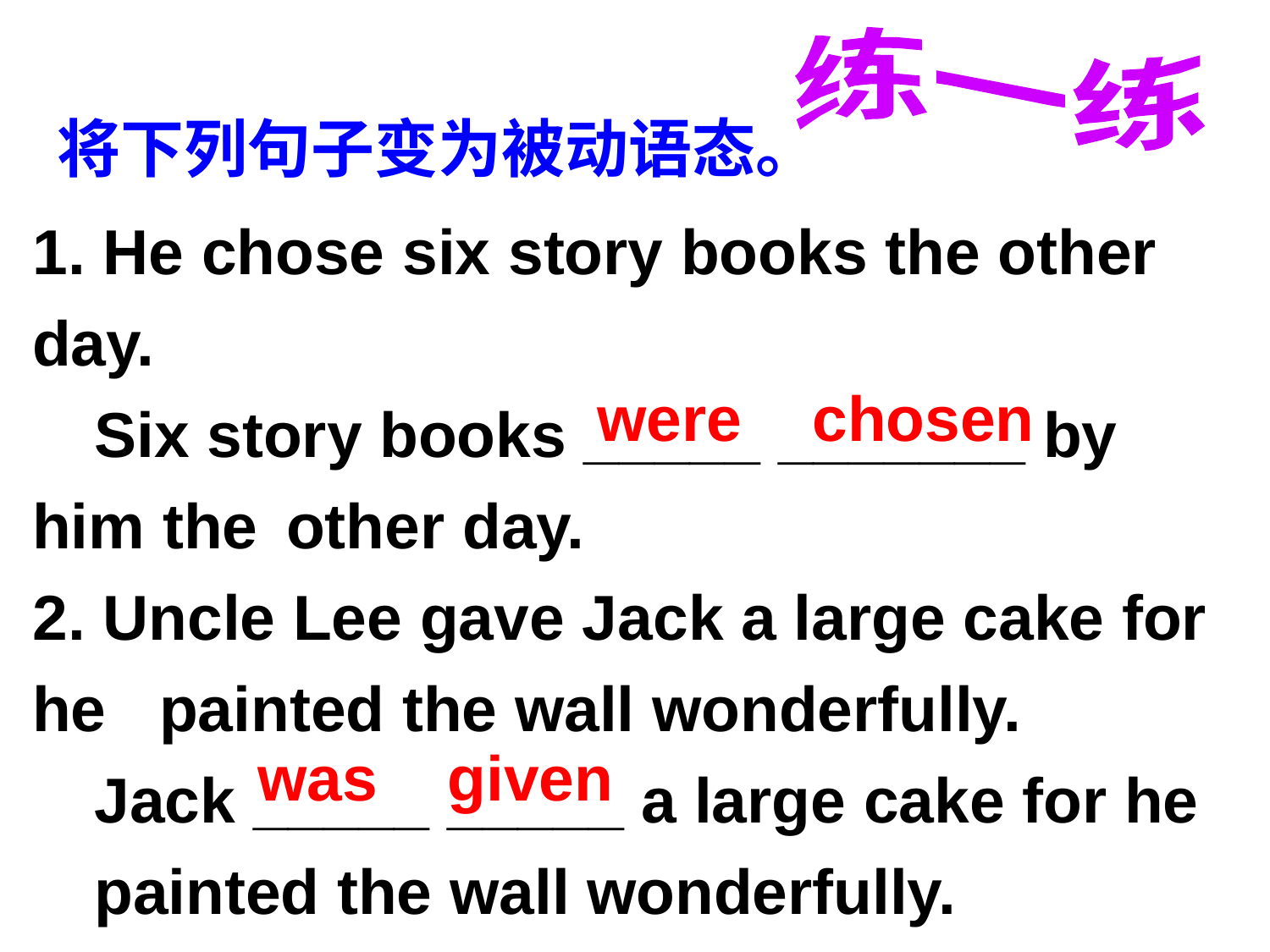

练一练
将下列句子变为被动语态。
1. He chose six story books the other day.
	Six story books _____ _______ by him the 	other day.
2. Uncle Lee gave Jack a large cake for he 	painted the wall wonderfully.
	Jack _____ _____ a large cake for he 	painted the wall wonderfully.
were    chosen
was    given